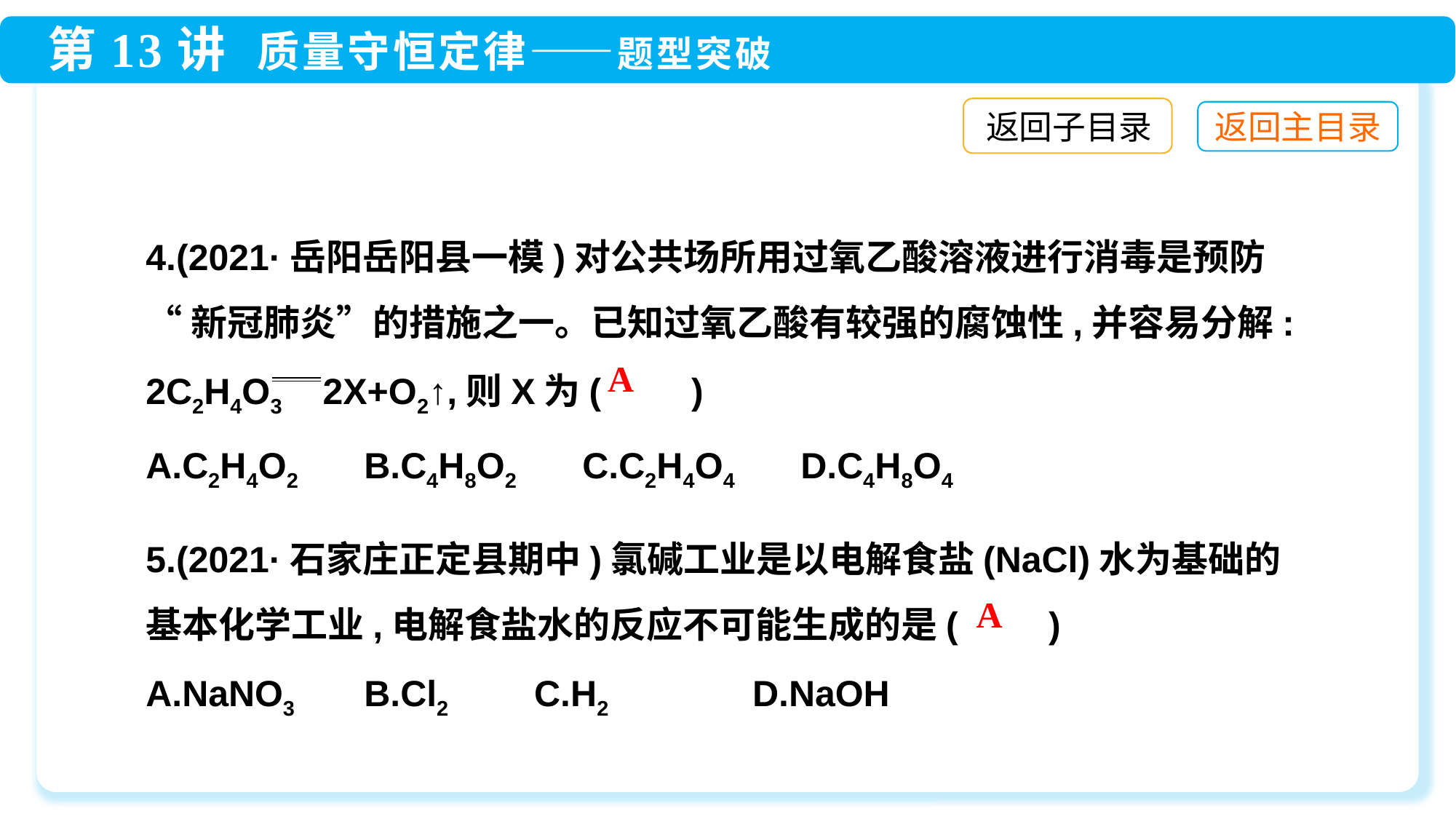

返回子目录
4.(2021·岳阳岳阳县一模)对公共场所用过氧乙酸溶液进行消毒是预防
“新冠肺炎”的措施之一。已知过氧乙酸有较强的腐蚀性,并容易分解:
2C2H4O3    2X+O2↑,则X为(　　)
A.C2H4O2	B.C4H8O2	C.C2H4O4	D.C4H8O4
A
5.(2021·石家庄正定县期中)氯碱工业是以电解食盐(NaCl)水为基础的基本化学工业,电解食盐水的反应不可能生成的是(　　)
A.NaNO3	B.Cl2	      C.H2	      D.NaOH
A